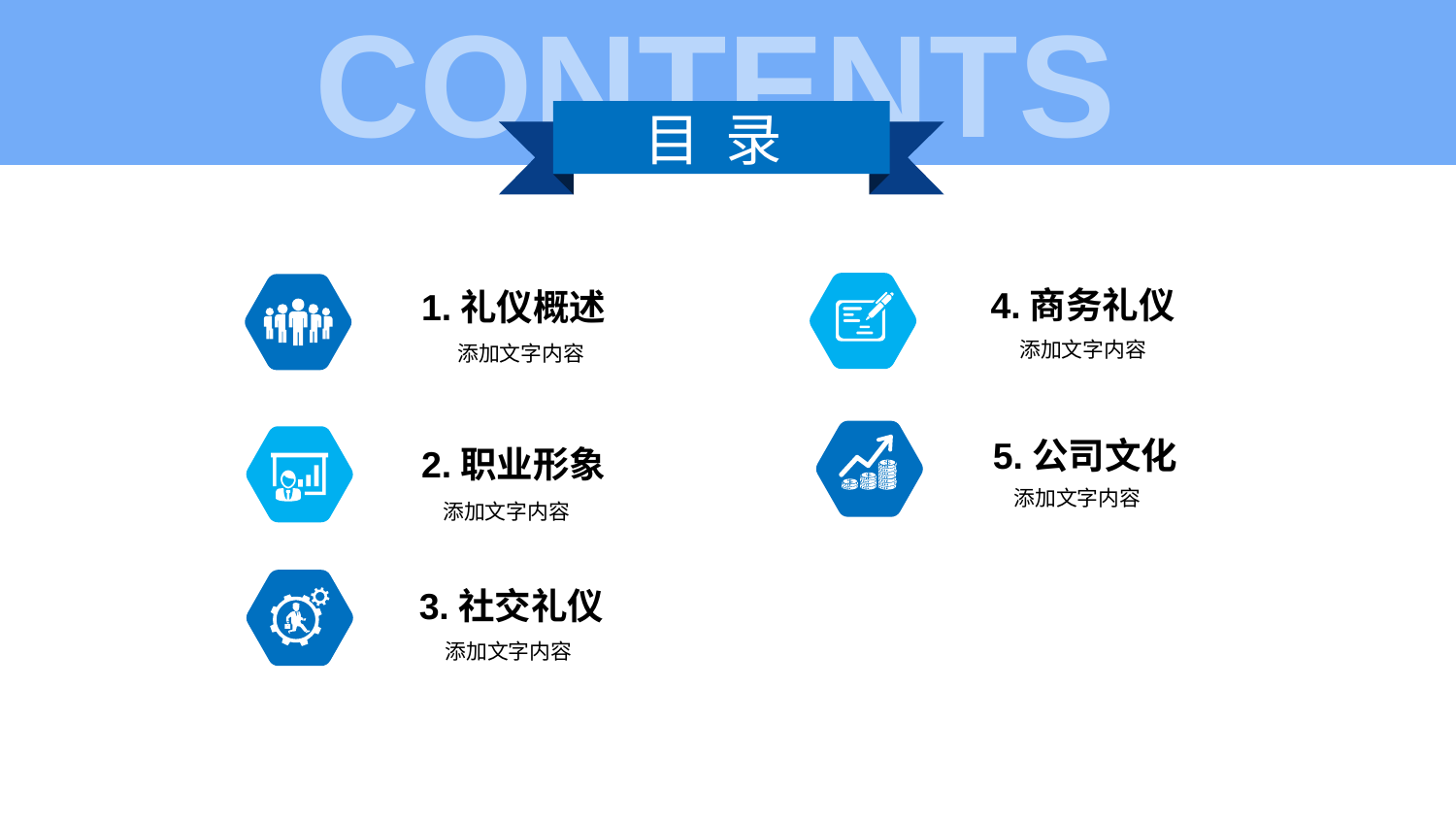

CONTENTS
目  录

4.商务礼仪
1.礼仪概述
添加文字内容
添加文字内容

5.公司文化

2.职业形象
添加文字内容
添加文字内容

3.社交礼仪
添加文字内容